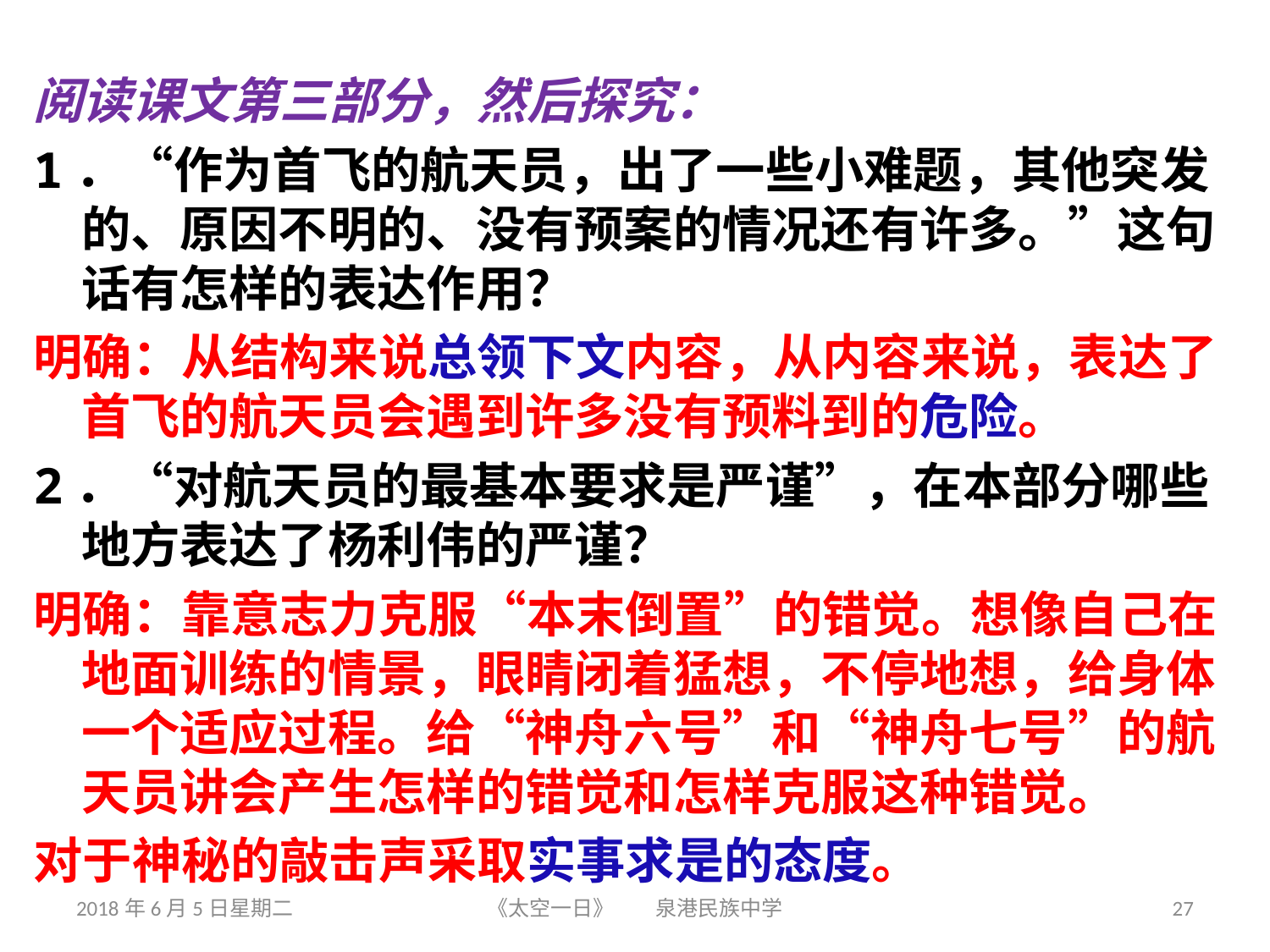

阅读课文第三部分，然后探究：
1．“作为首飞的航天员，出了一些小难题，其他突发的、原因不明的、没有预案的情况还有许多。”这句话有怎样的表达作用？
明确：从结构来说总领下文内容，从内容来说，表达了首飞的航天员会遇到许多没有预料到的危险。
2．“对航天员的最基本要求是严谨”，在本部分哪些地方表达了杨利伟的严谨？
明确：靠意志力克服“本末倒置”的错觉。想像自己在地面训练的情景，眼睛闭着猛想，不停地想，给身体一个适应过程。给“神舟六号”和“神舟七号”的航天员讲会产生怎样的错觉和怎样克服这种错觉。
对于神秘的敲击声采取实事求是的态度。

2018年6月5日星期二
《太空一日》         泉港民族中学
27